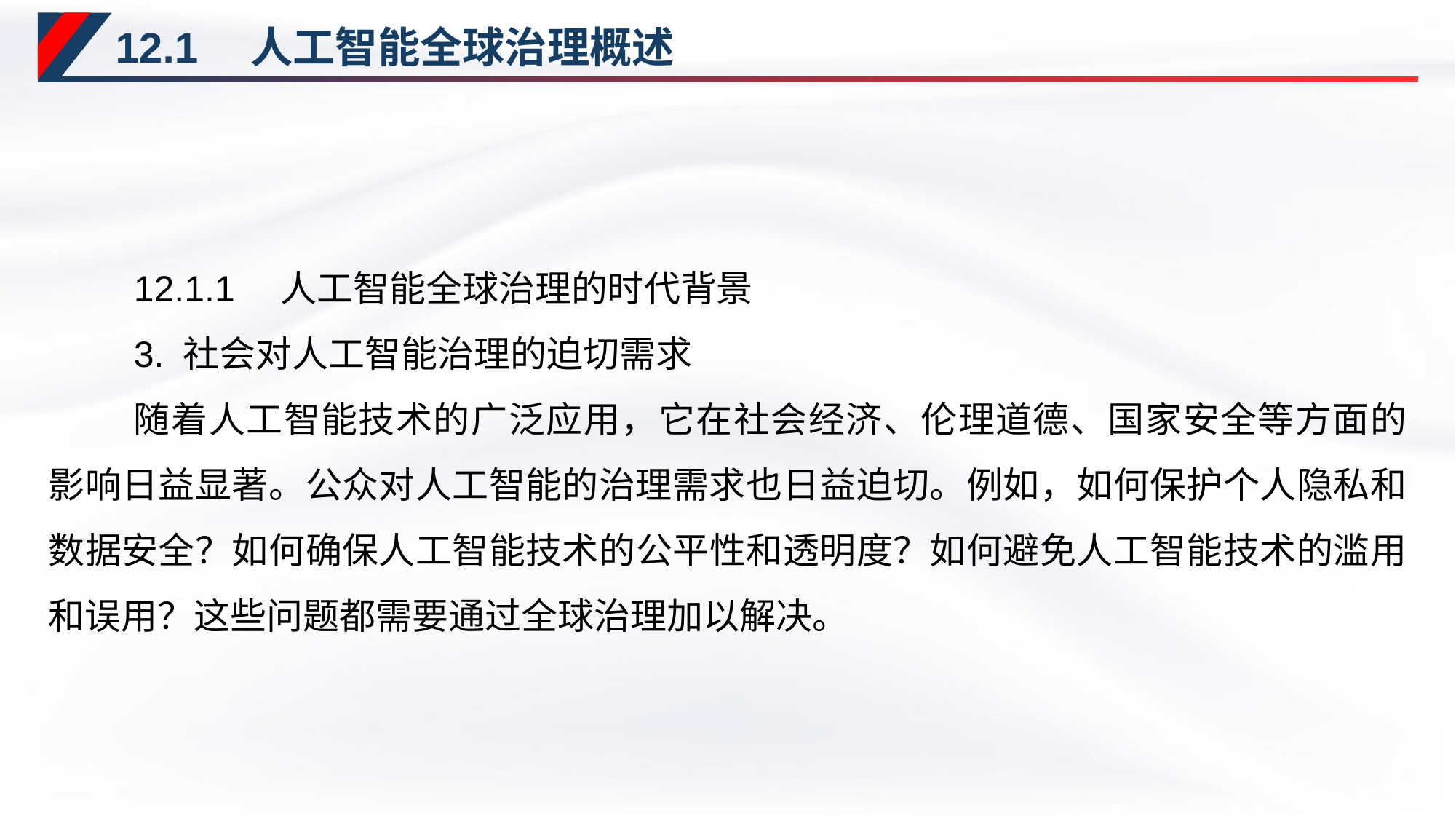

# 12.1　人工智能全球治理概述
12.1.1　人工智能全球治理的时代背景
3. 社会对人工智能治理的迫切需求
随着人工智能技术的广泛应用，它在社会经济、伦理道德、国家安全等方面的影响日益显著。公众对人工智能的治理需求也日益迫切。例如，如何保护个人隐私和数据安全？如何确保人工智能技术的公平性和透明度？如何避免人工智能技术的滥用和误用？这些问题都需要通过全球治理加以解决。